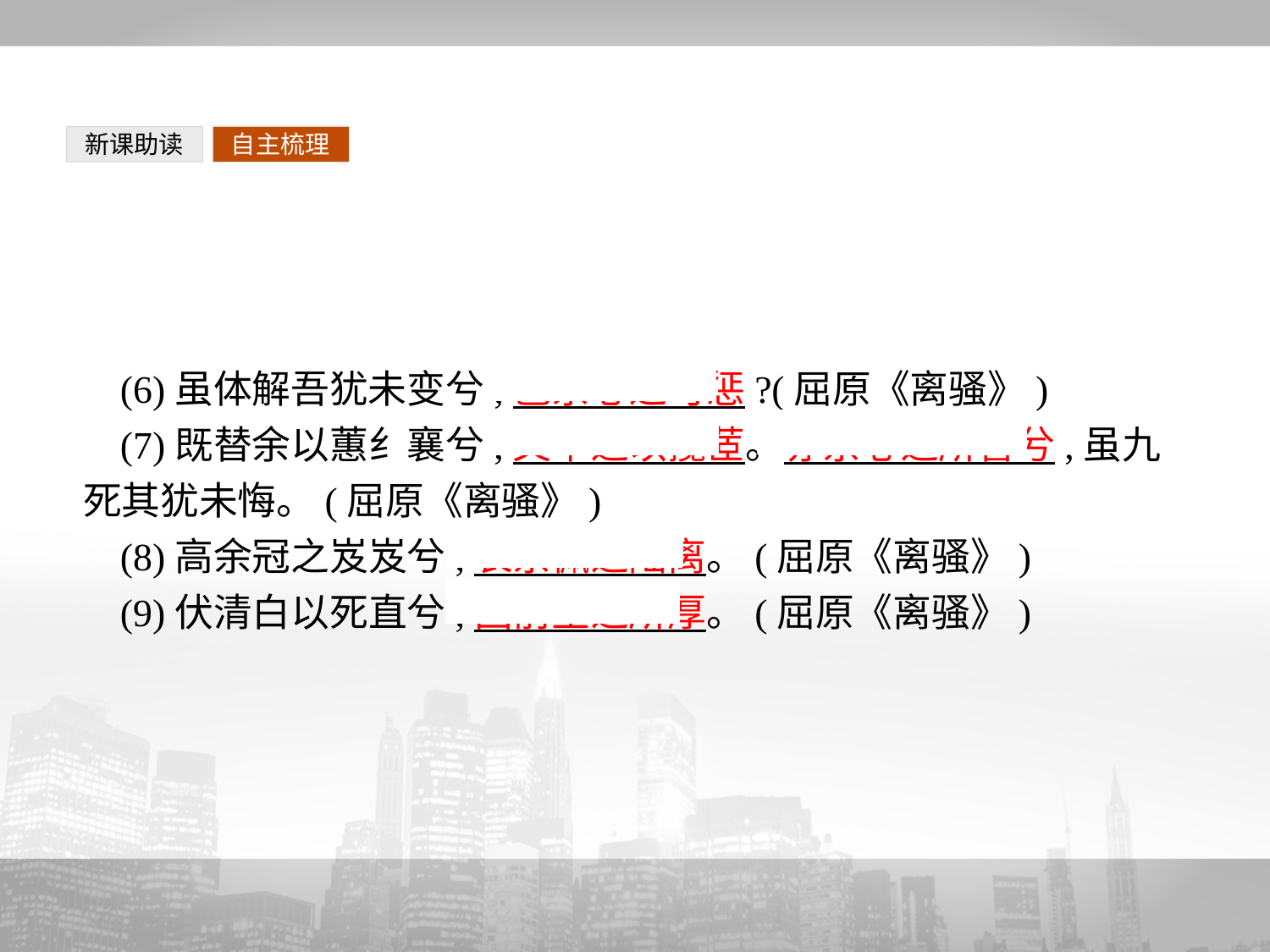

新课助读
自主梳理
(6)虽体解吾犹未变兮,岂余心之可惩?(屈原《离骚》)
(7)既替余以蕙纟襄兮,又申之以揽茝。亦余心之所善兮,虽九死其犹未悔。(屈原《离骚》)
(8)高余冠之岌岌兮,长余佩之陆离。(屈原《离骚》)
(9)伏清白以死直兮,固前圣之所厚。(屈原《离骚》)